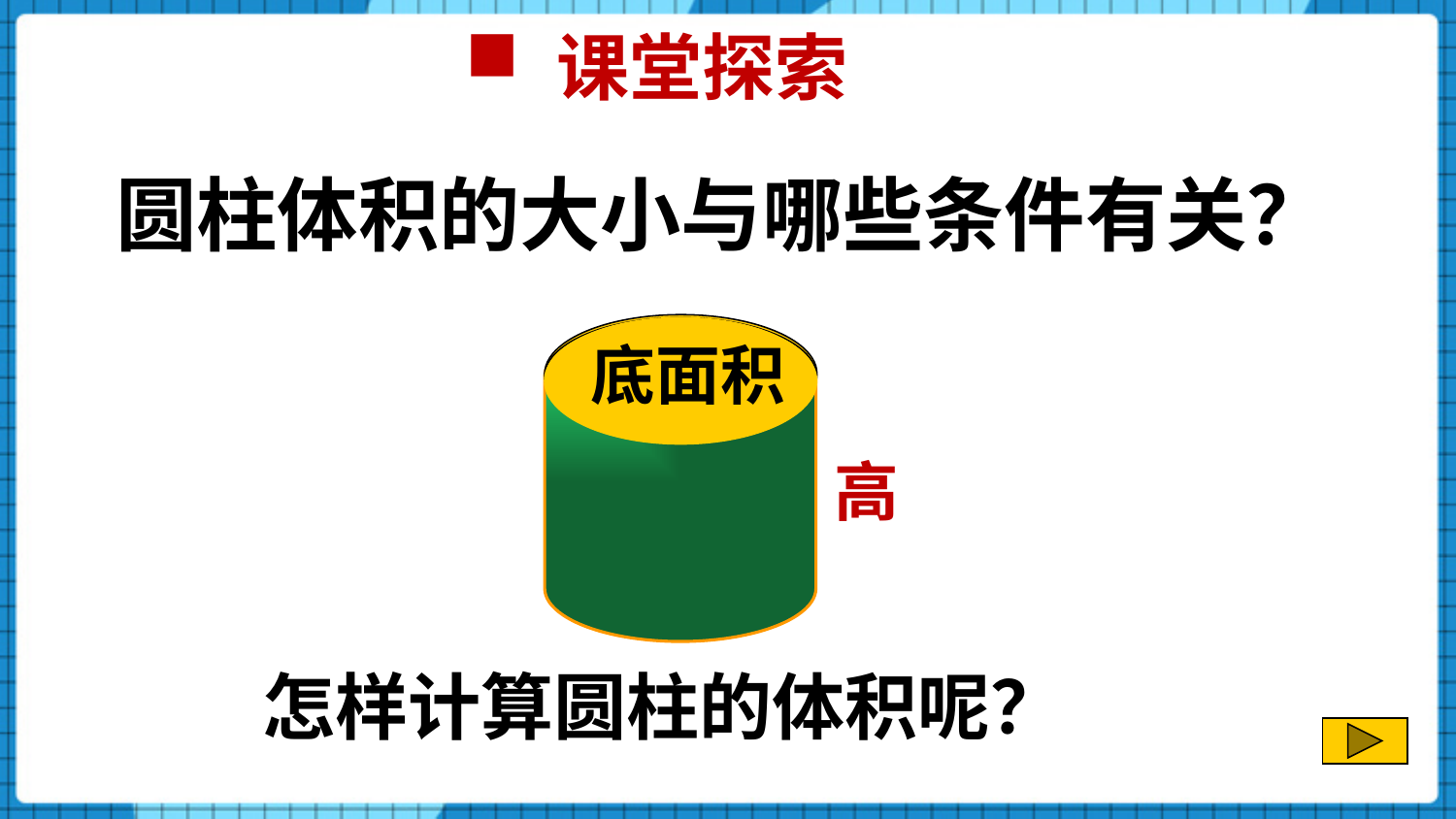

课堂探索
圆柱体积的大小与哪些条件有关？

底面积
高

怎样计算圆柱的体积呢？